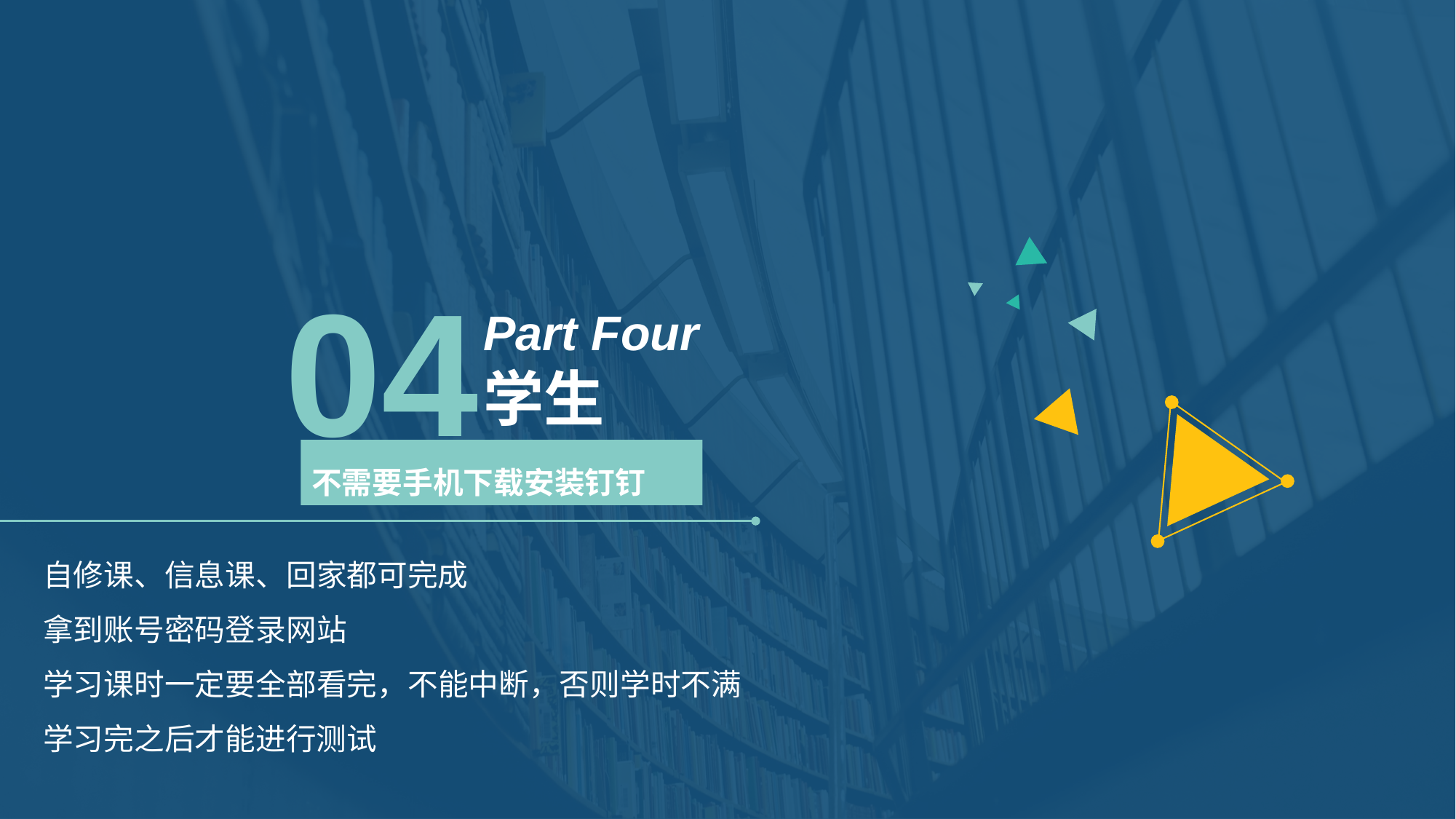

04

Part Four
学生
不需要手机下载安装钉钉
自修课、信息课、回家都可完成
拿到账号密码登录网站
学习课时一定要全部看完，不能中断，否则学时不满
学习完之后才能进行测试